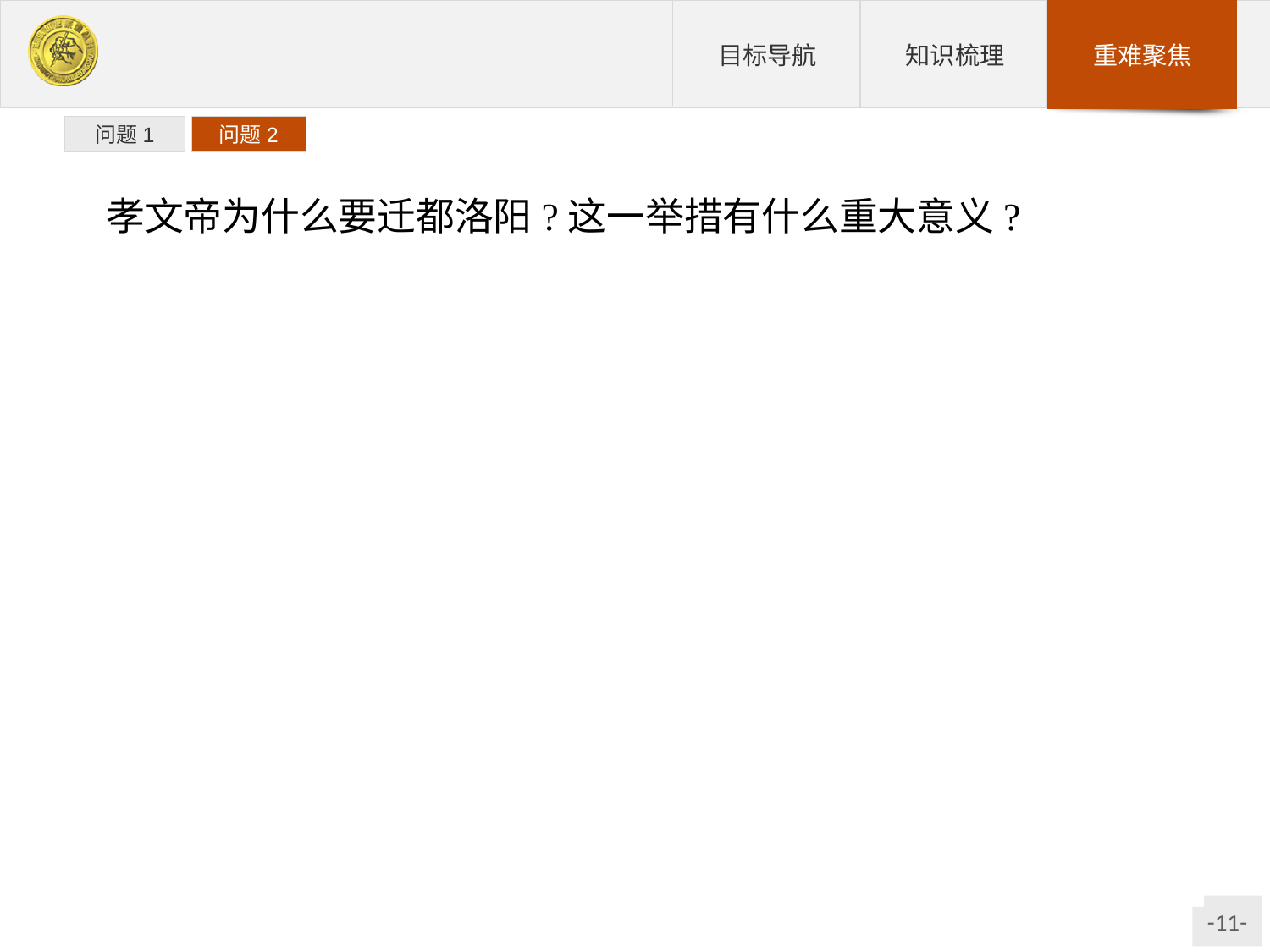

问题1
问题2
孝文帝为什么要迁都洛阳?这一举措有什么重大意义?
(1)原因:①从政治上看,平城是鲜卑贵族元老集中的地方,保守势力十分强大,改革阻力重重;迁都洛阳可以摆脱保守派的羁绊,减轻改革的阻力,可以加强同汉族地主阶级的合作。②从经济上看,平城僻处塞上,经济比较落后,又无水路漕运,随着人口的增加,粮食供应经常发生困难;而洛阳地处中原,农业发达,交通便利,迁都洛阳有利于增加北魏政府的收入,巩固对黄河流域的统治。③从军事上看,北方的少数民族柔然逐渐强大,时常骚扰平城;迁都洛阳,既可摆脱都城可能沦陷的尴尬,又能举兵南下,消灭国力较弱的齐国,为孝文帝实现南北统一的愿望提供可能。
(2)意义:迁都洛阳对于北魏和鲜卑族的发展具有重大的战略意义,它为孝文帝改革的深入发展提供了地理环境和文化氛围,有利于胡汉民族文化的融合,使中华文明得到进一步发展。